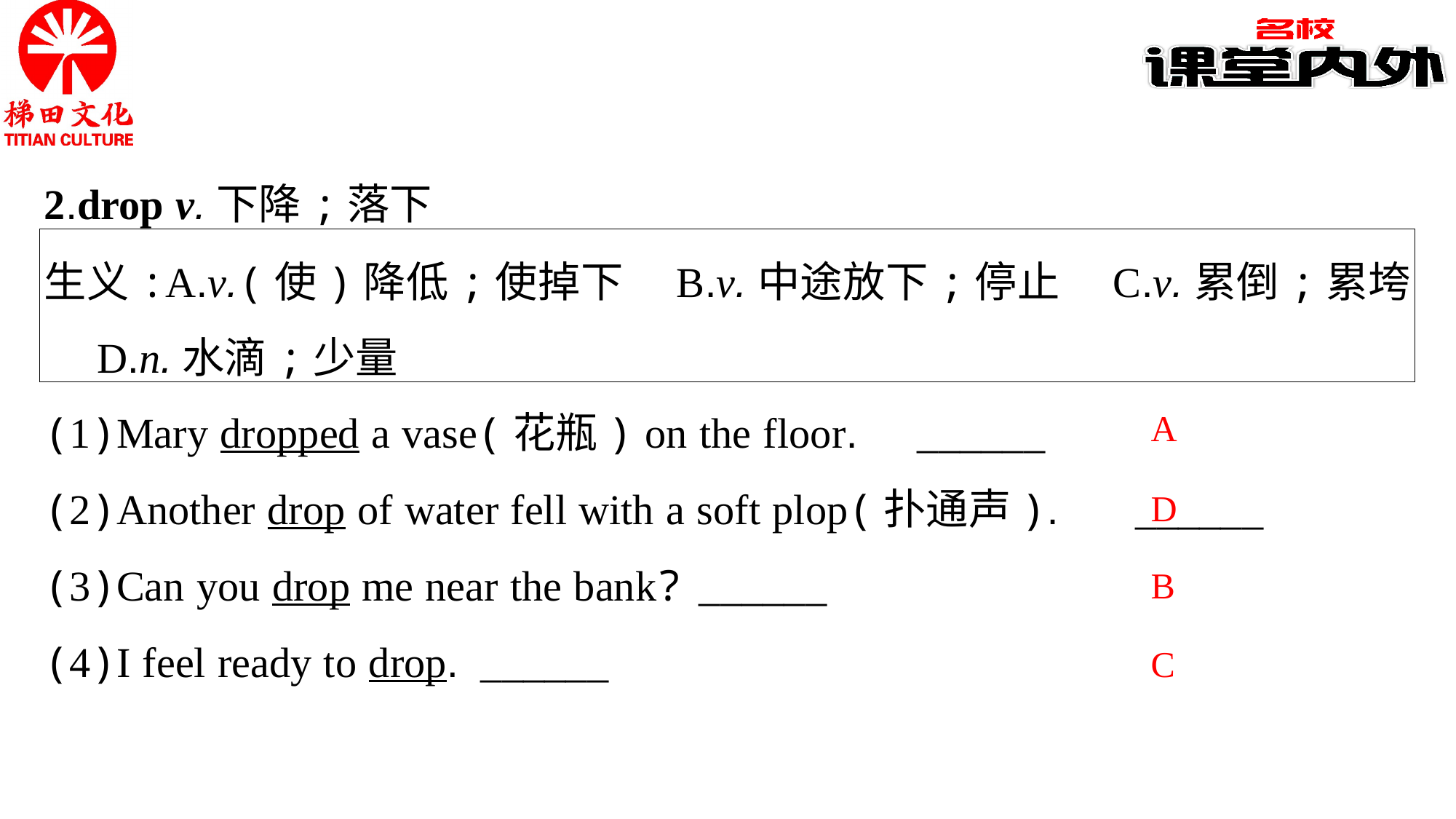

2.drop v.下降;落下
生义:A.v.(使)降低;使掉下　B.v.中途放下;停止　C.v.累倒;累垮　D.n.水滴;少量
A
(1)Mary dropped a vase(花瓶) on the floor.	______
(2)Another drop of water fell with a soft plop(扑通声).	______
(3)Can you drop me near the bank?	______
(4)I feel ready to drop.	______
D
B
C